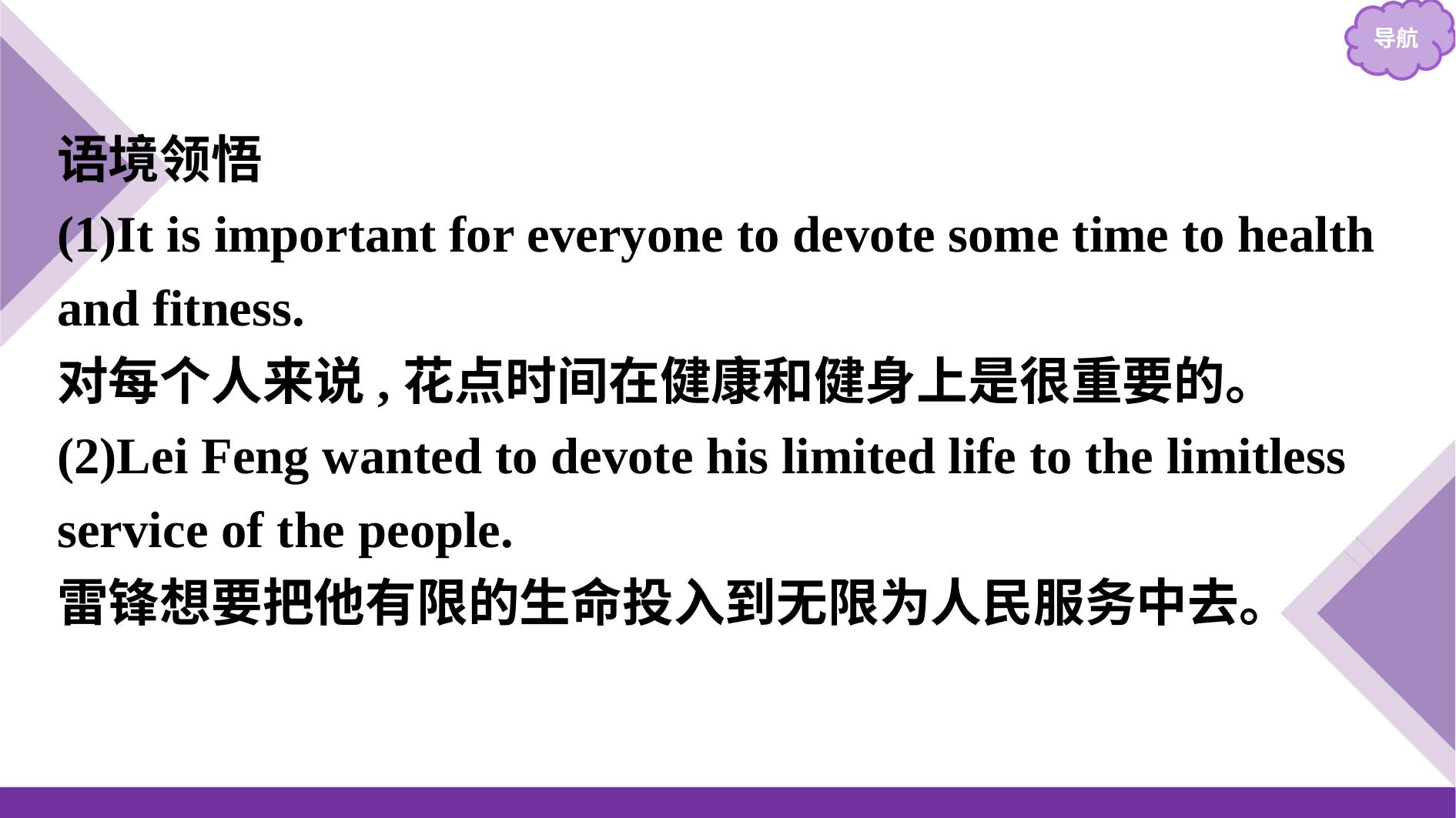

语境领悟
(1)It is important for everyone to devote some time to health and fitness.
对每个人来说,花点时间在健康和健身上是很重要的。
(2)Lei Feng wanted to devote his limited life to the limitless service of the people.
雷锋想要把他有限的生命投入到无限为人民服务中去。